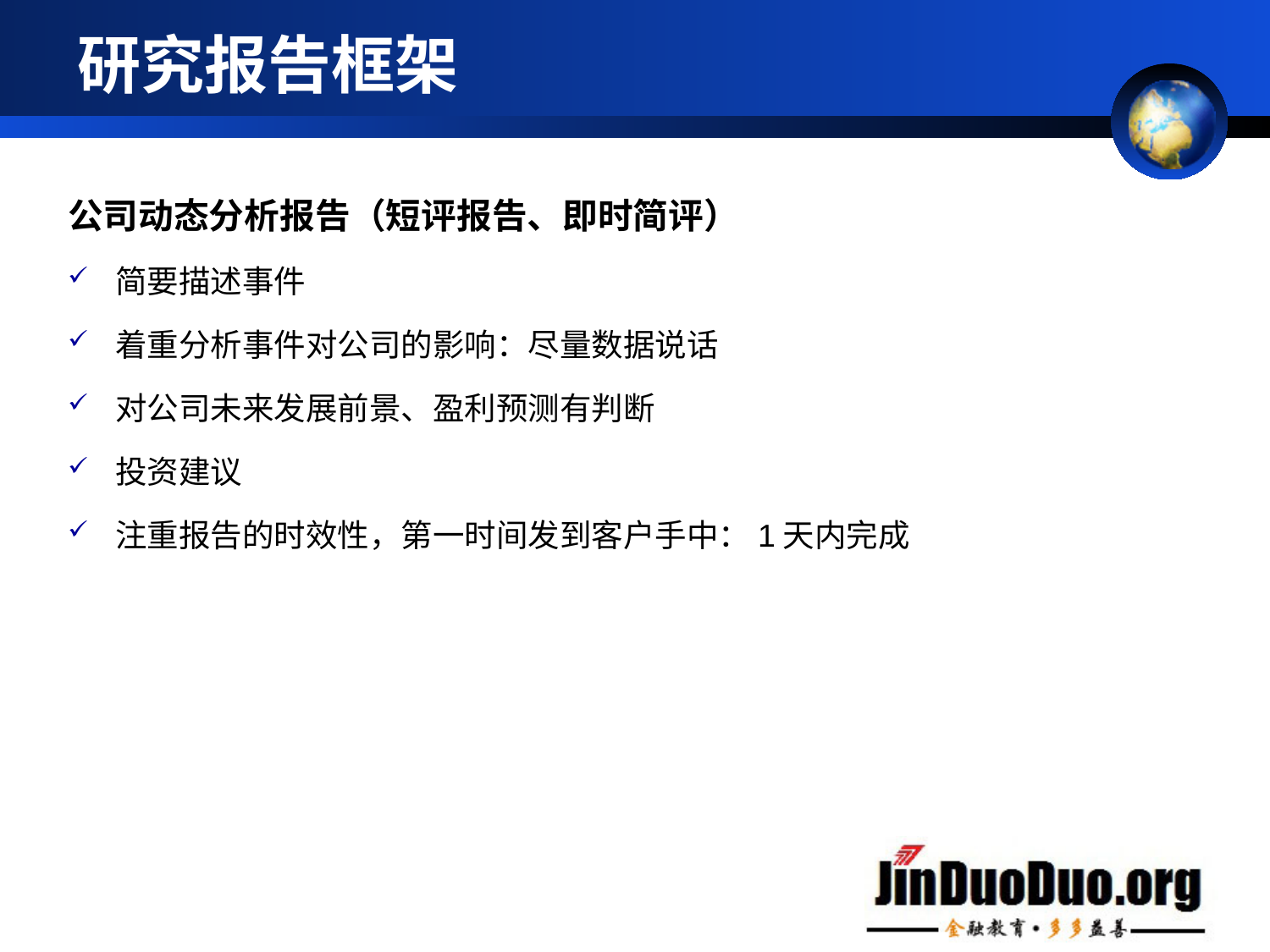

# 研究报告框架
公司动态分析报告（短评报告、即时简评）
简要描述事件
着重分析事件对公司的影响：尽量数据说话
对公司未来发展前景、盈利预测有判断
投资建议
注重报告的时效性，第一时间发到客户手中：1天内完成